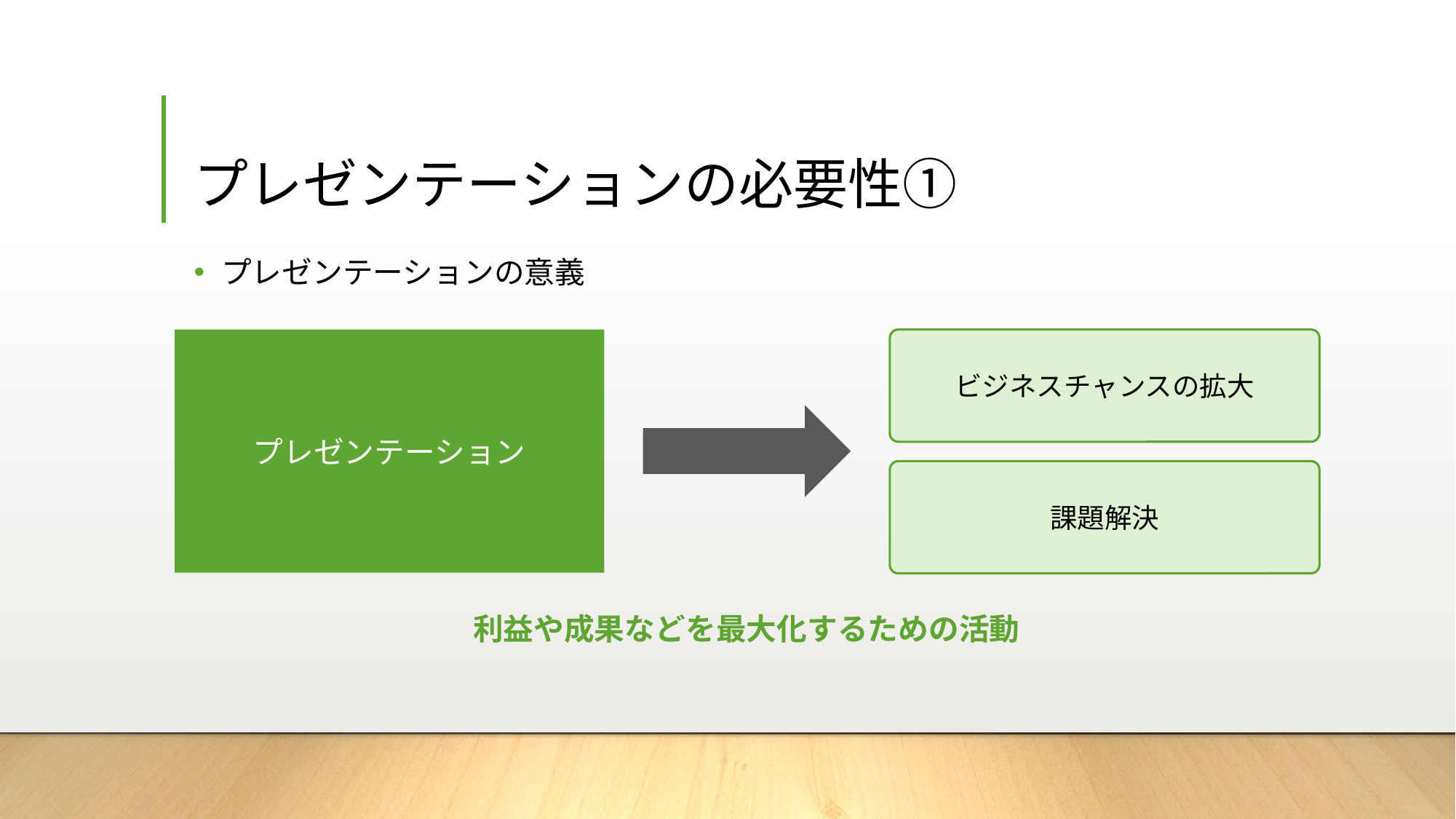

# プレゼンテーションの必要性①
プレゼンテーションの意義
プレゼンテーション
ビジネスチャンスの拡大

課題解決
利益や成果などを最大化するための活動